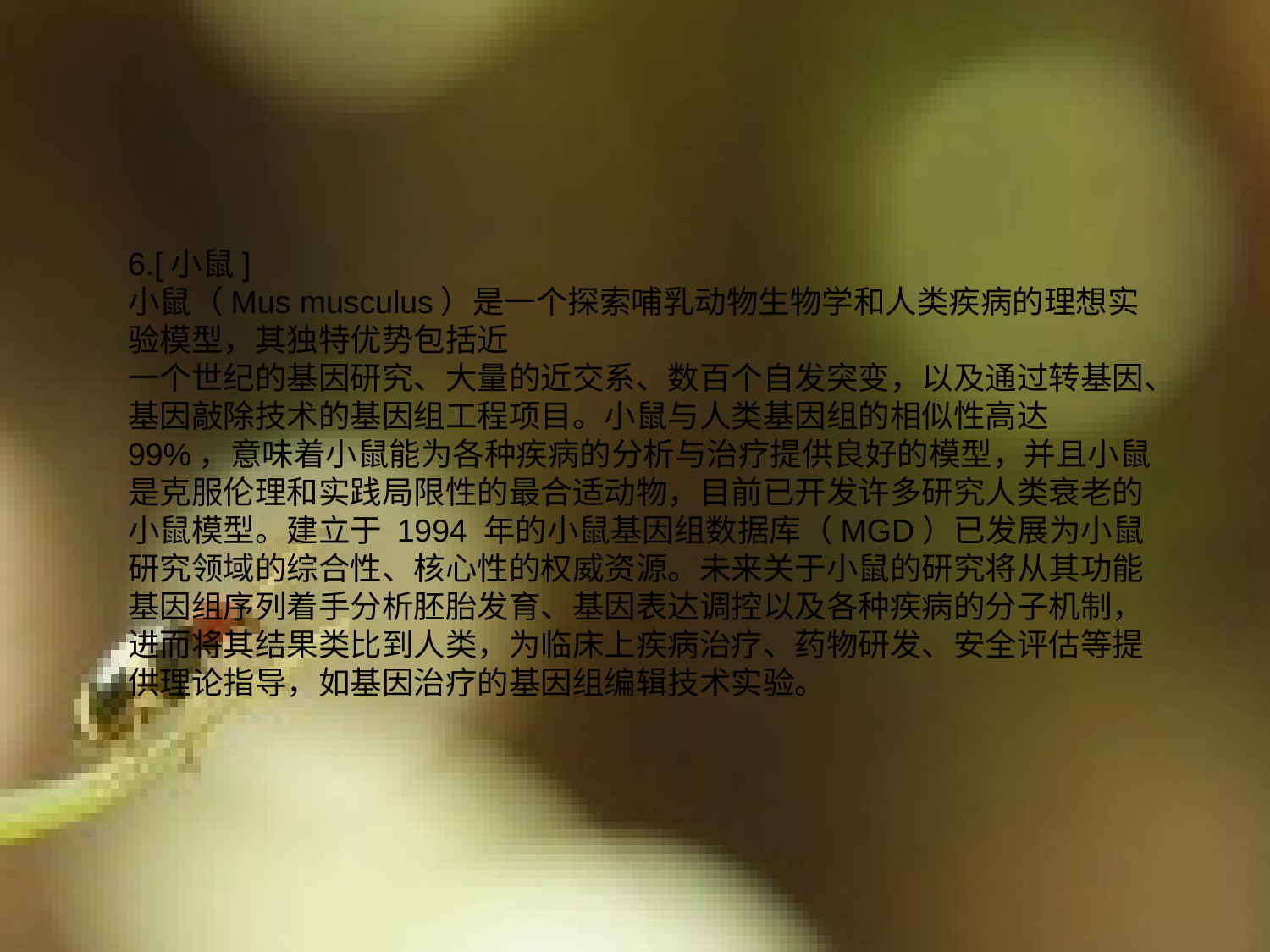

#
6.[小鼠]
小鼠（Mus musculus）是一个探索哺乳动物生物学和人类疾病的理想实验模型，其独特优势包括近
一个世纪的基因研究、大量的近交系、数百个自发突变，以及通过转基因、基因敲除技术的基因组工程项目。小鼠与人类基因组的相似性高达 99%，意味着小鼠能为各种疾病的分析与治疗提供良好的模型，并且小鼠是克服伦理和实践局限性的最合适动物，目前已开发许多研究人类衰老的小鼠模型。建立于 1994 年的小鼠基因组数据库（MGD）已发展为小鼠研究领域的综合性、核心性的权威资源。未来关于小鼠的研究将从其功能基因组序列着手分析胚胎发育、基因表达调控以及各种疾病的分子机制，进而将其结果类比到人类，为临床上疾病治疗、药物研发、安全评估等提供理论指导，如基因治疗的基因组编辑技术实验。